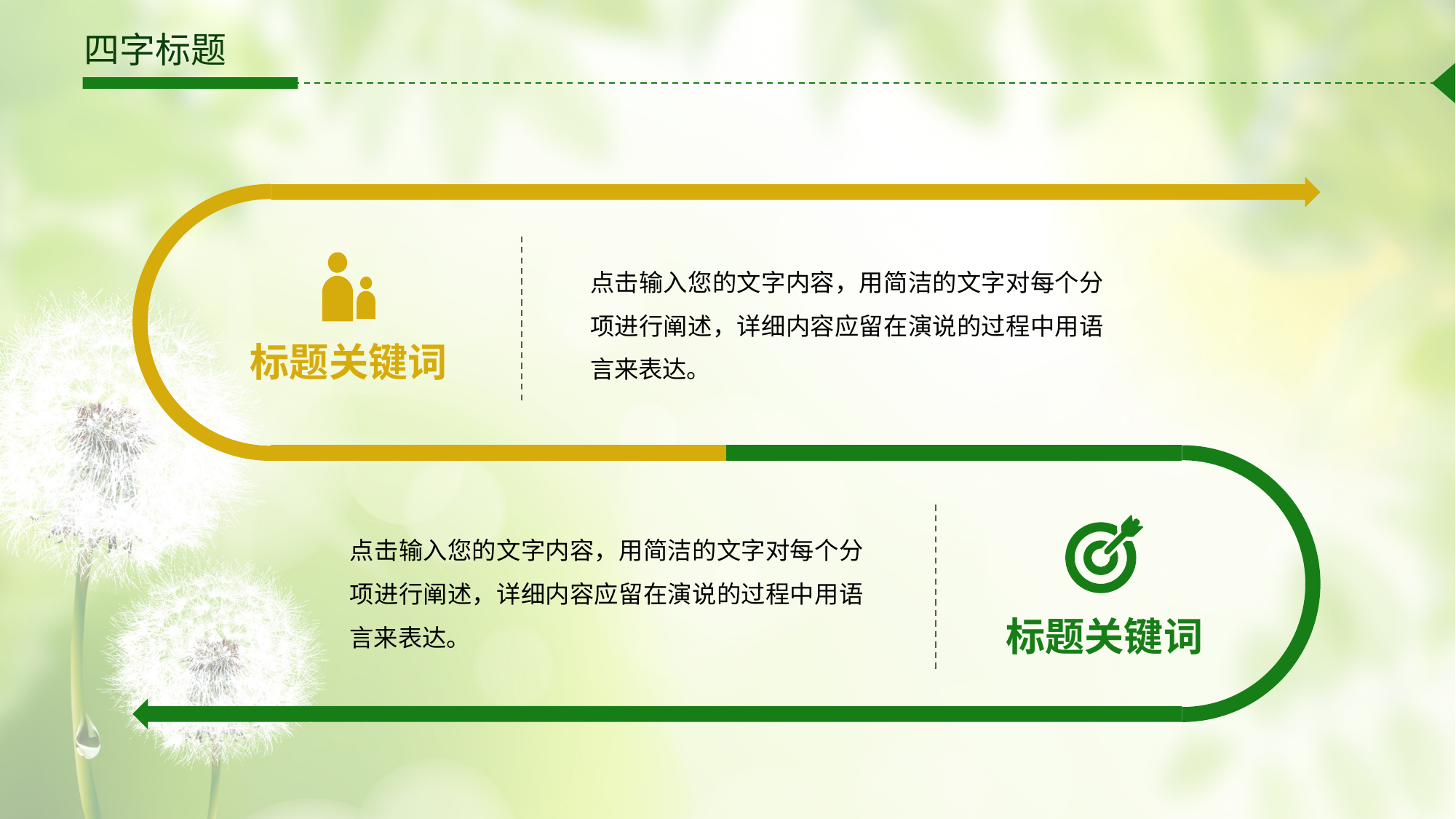

# 四字标题

标题关键词
点击输入您的文字内容，用简洁的文字对每个分项进行阐述，详细内容应留在演说的过程中用语言来表达。

标题关键词
点击输入您的文字内容，用简洁的文字对每个分项进行阐述，详细内容应留在演说的过程中用语言来表达。